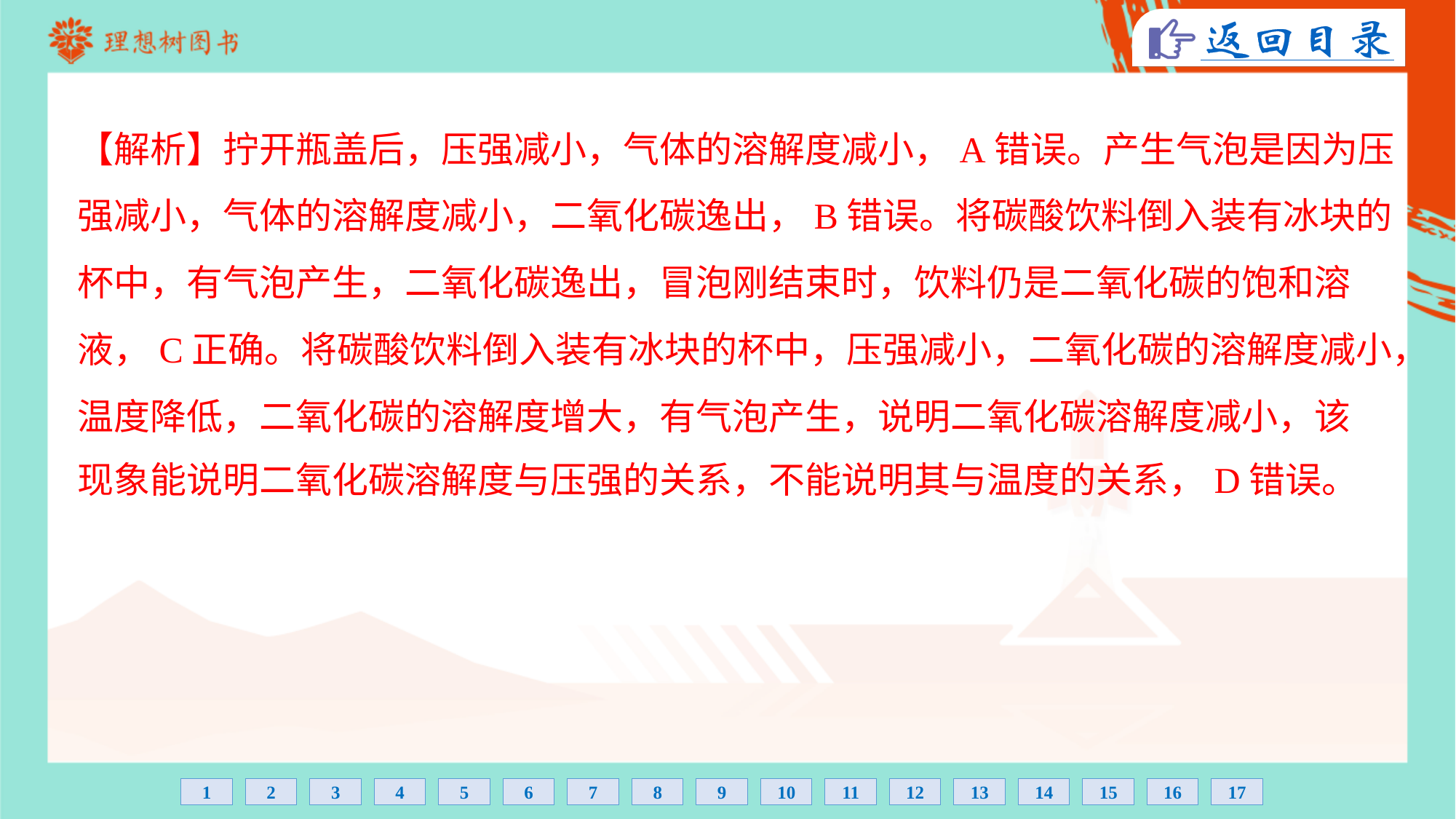

【解析】拧开瓶盖后，压强减小，气体的溶解度减小，A错误。产生气泡是因为压
强减小，气体的溶解度减小，二氧化碳逸出，B错误。将碳酸饮料倒入装有冰块的
杯中，有气泡产生，二氧化碳逸出，冒泡刚结束时，饮料仍是二氧化碳的饱和溶
液，C正确。将碳酸饮料倒入装有冰块的杯中，压强减小，二氧化碳的溶解度减小，
温度降低，二氧化碳的溶解度增大，有气泡产生，说明二氧化碳溶解度减小，该
现象能说明二氧化碳溶解度与压强的关系，不能说明其与温度的关系，D错误。